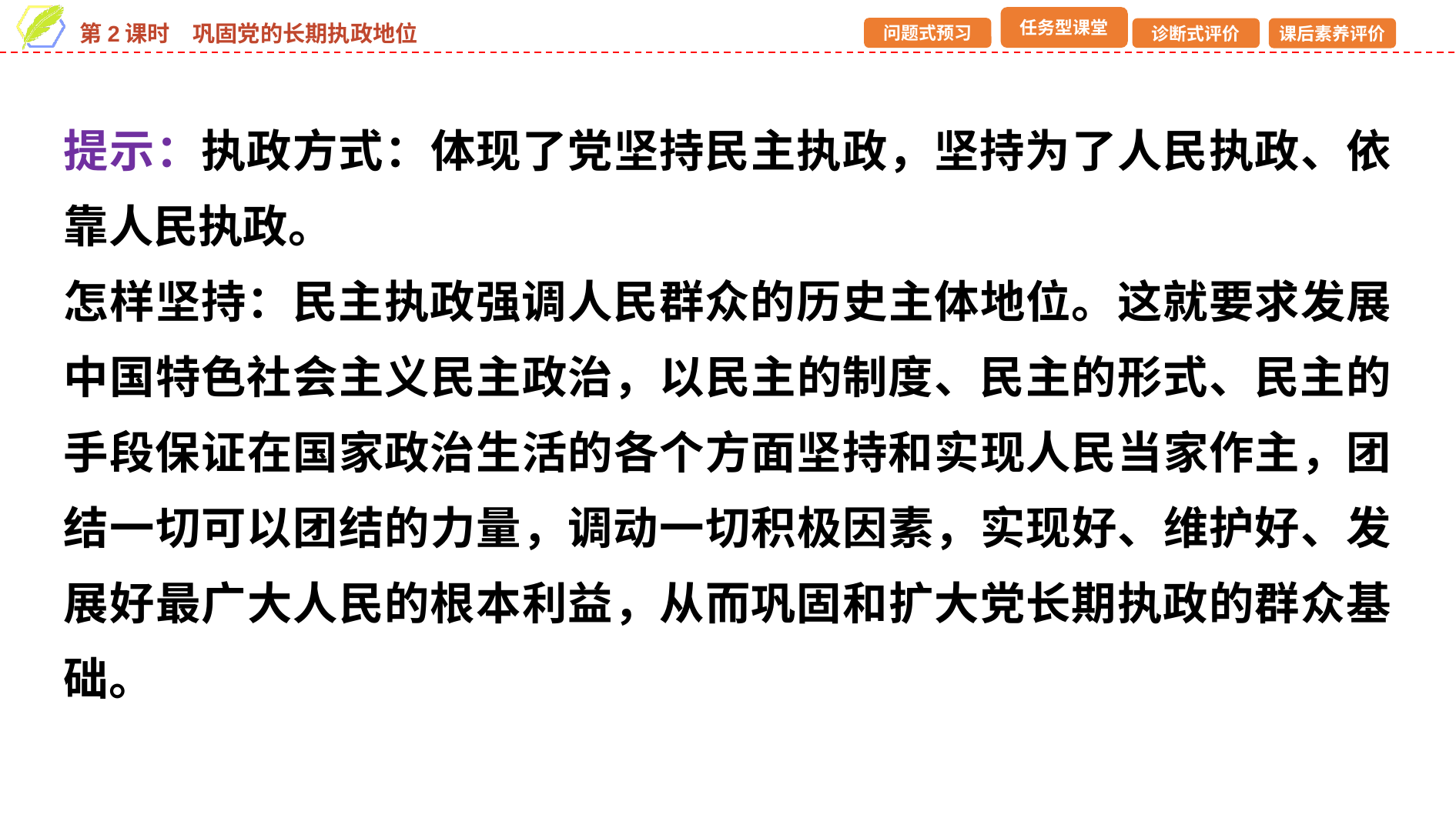

提示：执政方式：体现了党坚持民主执政，坚持为了人民执政、依靠人民执政。
怎样坚持：民主执政强调人民群众的历史主体地位。这就要求发展中国特色社会主义民主政治，以民主的制度、民主的形式、民主的手段保证在国家政治生活的各个方面坚持和实现人民当家作主，团结一切可以团结的力量，调动一切积极因素，实现好、维护好、发展好最广大人民的根本利益，从而巩固和扩大党长期执政的群众基础。